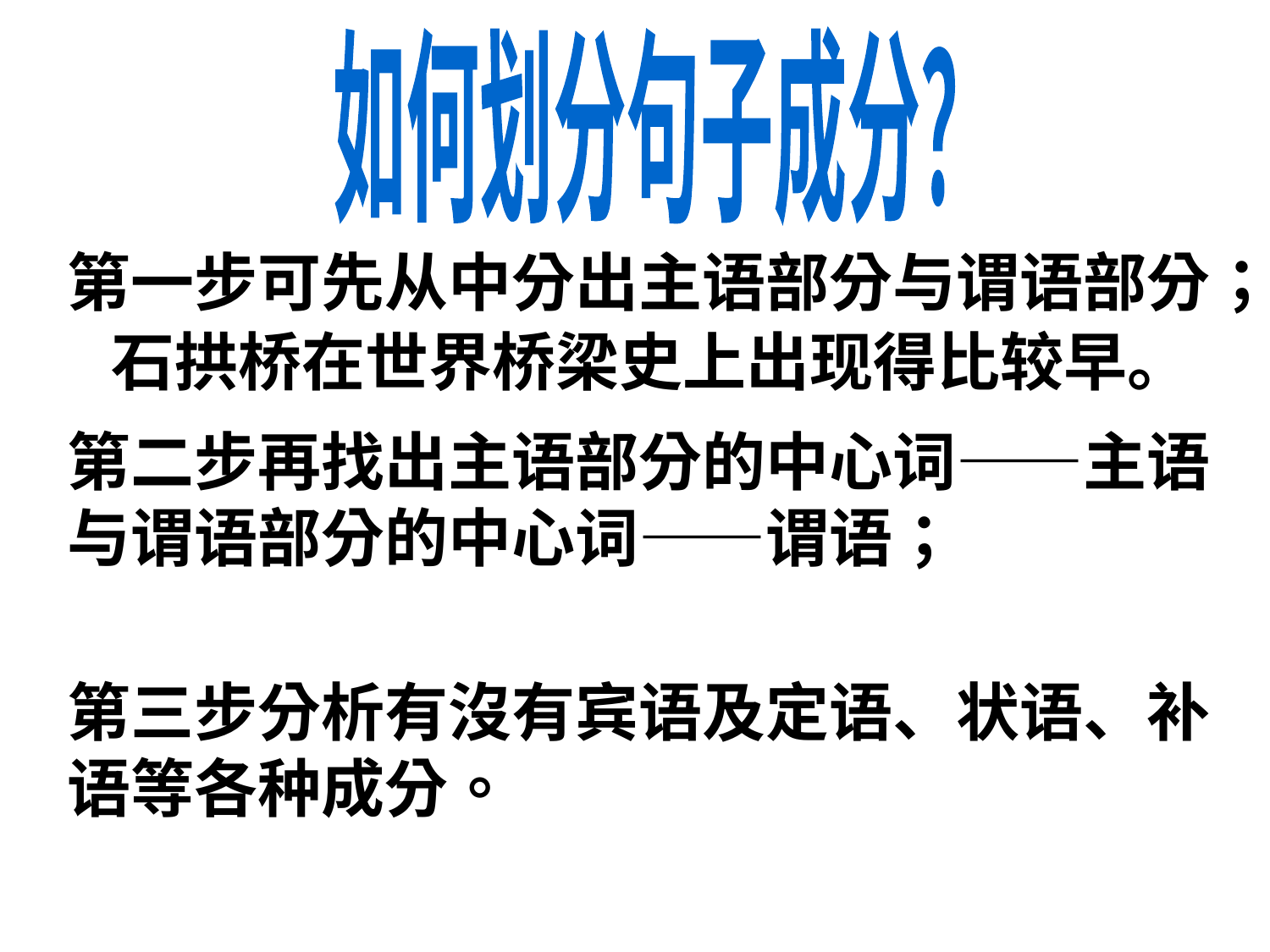

如何划分句子成分？
第一步可先从中分出主语部分与谓语部分；
石拱桥在世界桥梁史上出现得比较早。
第二步再找出主语部分的中心词——主语与谓语部分的中心词——谓语；
第三步分析有沒有宾语及定语、状语、补语等各种成分。